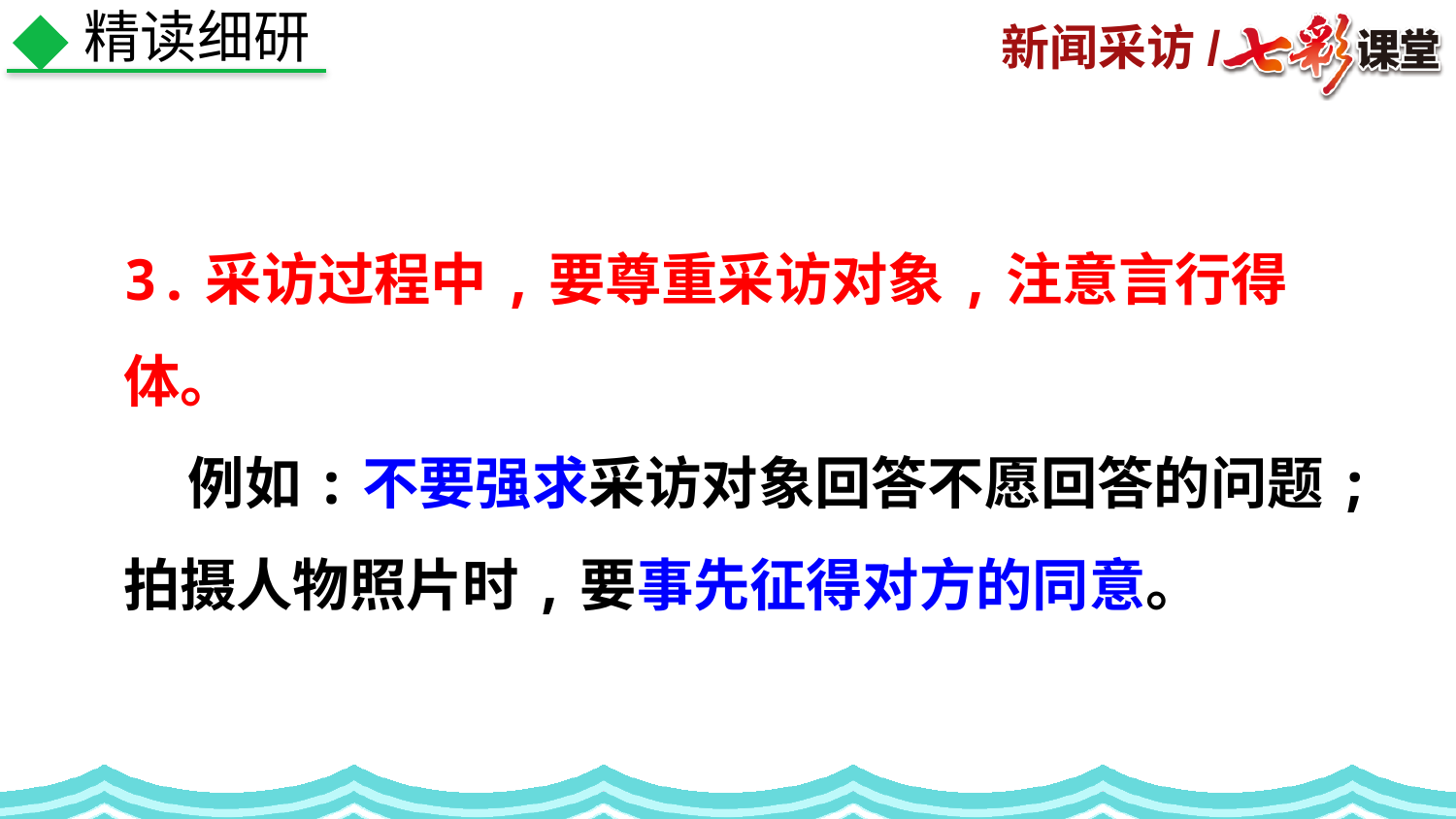

精读细研

3.采访过程中,要尊重采访对象,注意言行得体。
    例如:不要强求采访对象回答不愿回答的问题;拍摄人物照片时,要事先征得对方的同意。